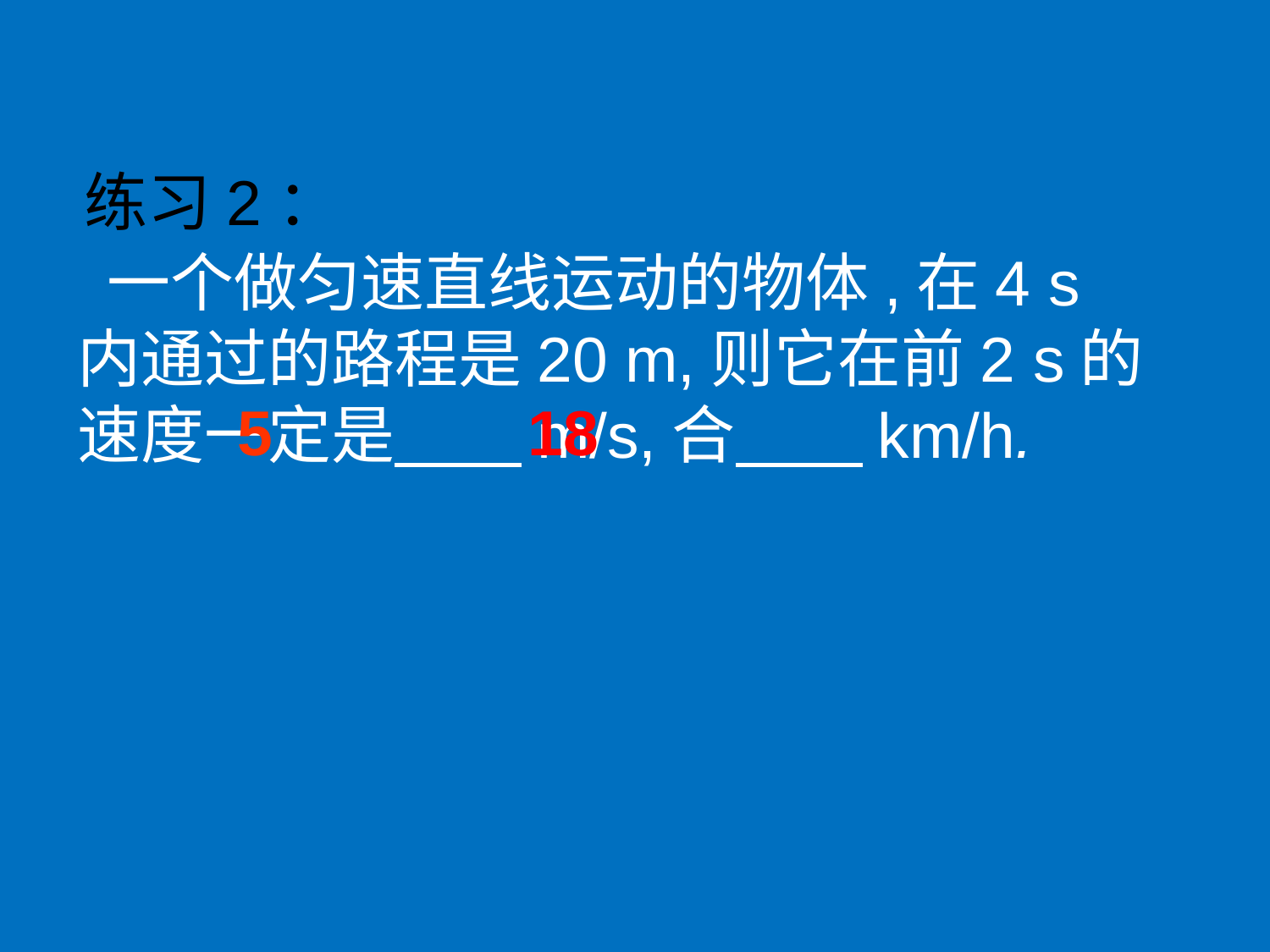

练习2：
 一个做匀速直线运动的物体,在4 s内通过的路程是20 m,则它在前2 s的速度一定是　　m/s,合　　km/h.
5
18